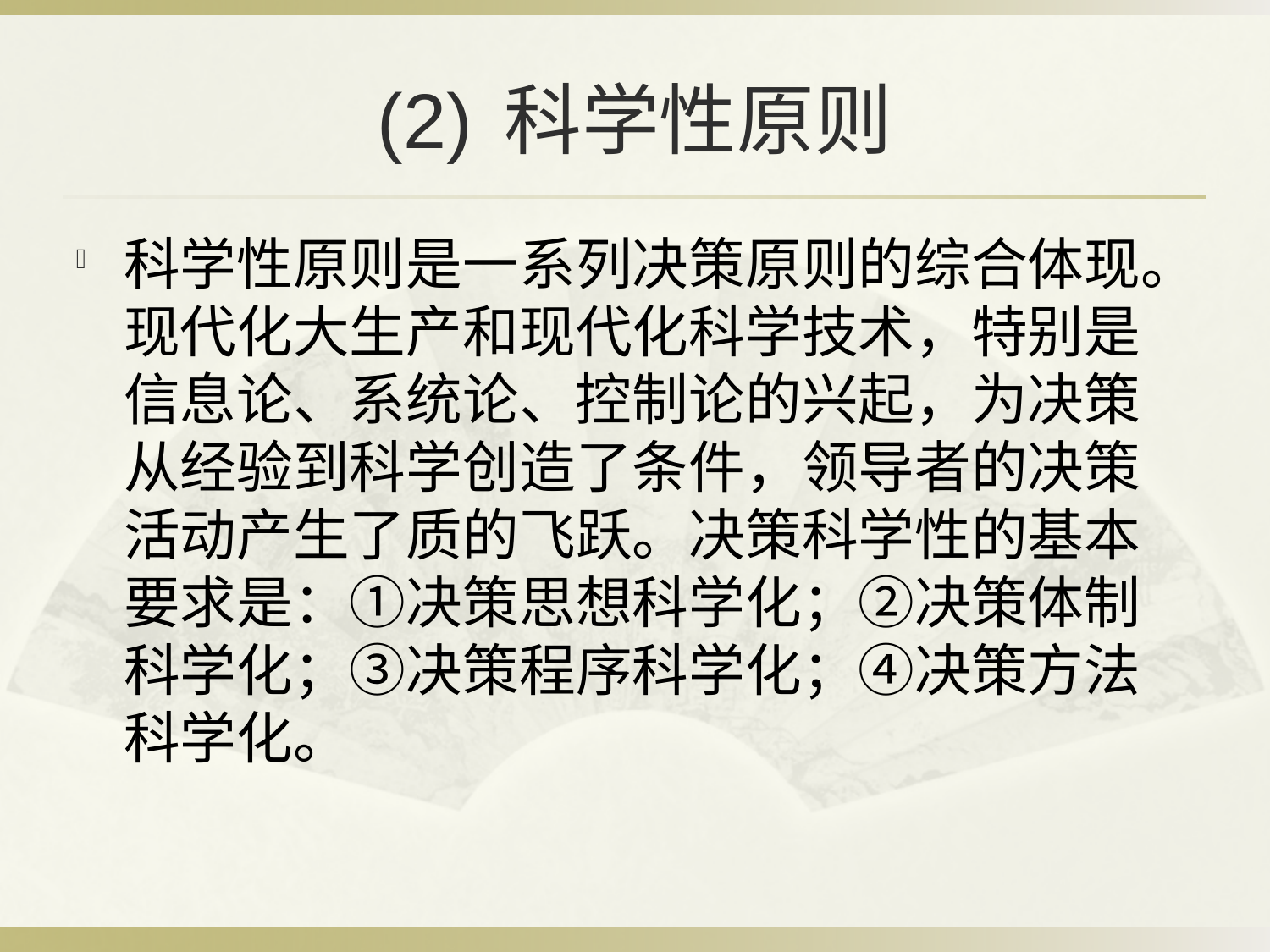

# (2)	科学性原则
科学性原则是一系列决策原则的综合体现。现代化大生产和现代化科学技术，特别是信息论、系统论、控制论的兴起，为决策从经验到科学创造了条件，领导者的决策活动产生了质的飞跃。决策科学性的基本要求是：①决策思想科学化；②决策体制科学化；③决策程序科学化；④决策方法科学化。